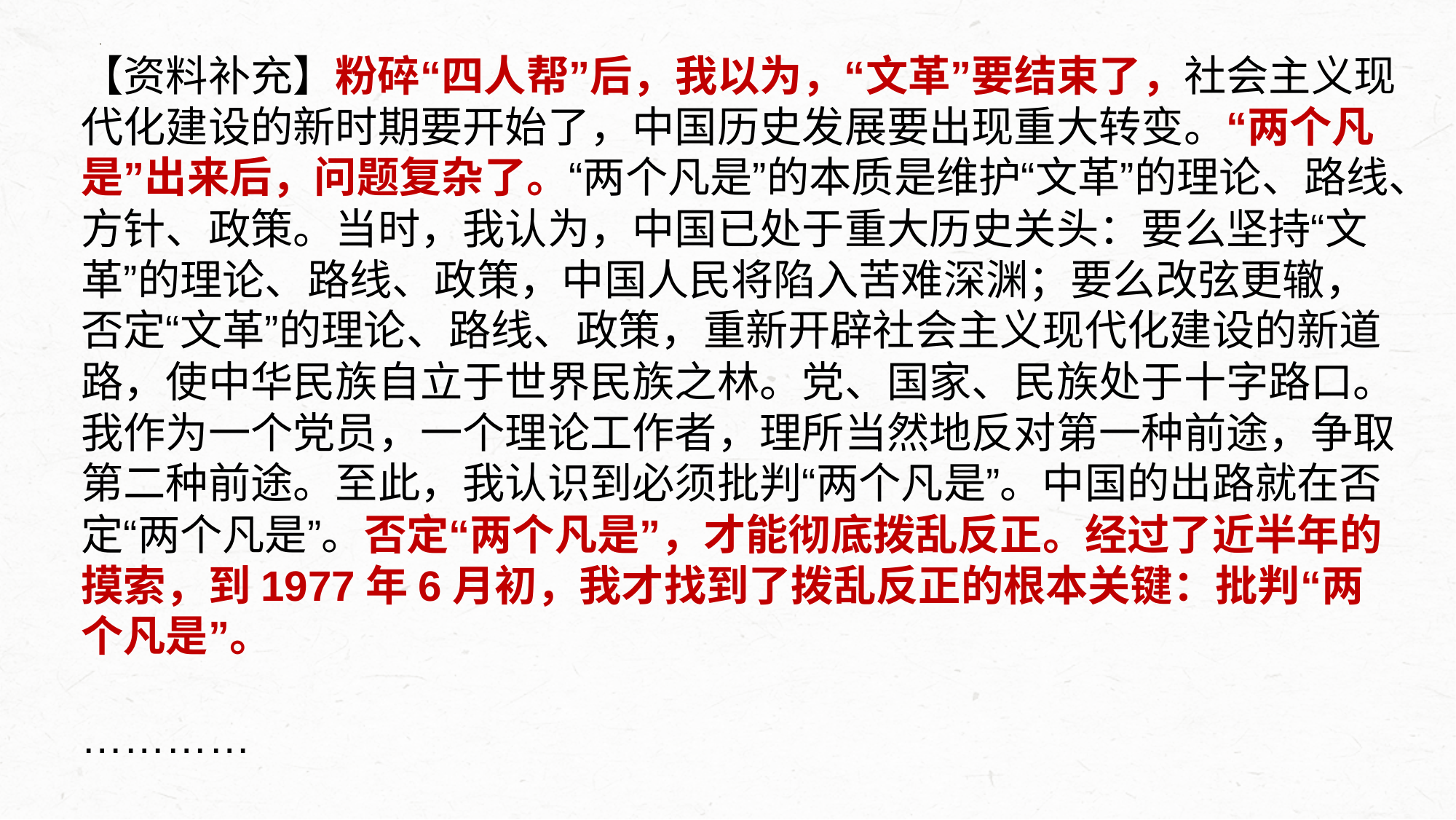

【资料补充】粉碎“四人帮”后，我以为，“文革”要结束了，社会主义现代化建设的新时期要开始了，中国历史发展要出现重大转变。“两个凡是”出来后，问题复杂了。“两个凡是”的本质是维护“文革”的理论、路线、方针、政策。当时，我认为，中国已处于重大历史关头：要么坚持“文革”的理论、路线、政策，中国人民将陷入苦难深渊；要么改弦更辙，否定“文革”的理论、路线、政策，重新开辟社会主义现代化建设的新道路，使中华民族自立于世界民族之林。党、国家、民族处于十字路口。我作为一个党员，一个理论工作者，理所当然地反对第一种前途，争取第二种前途。至此，我认识到必须批判“两个凡是”。中国的出路就在否定“两个凡是”。否定“两个凡是”，才能彻底拨乱反正。经过了近半年的摸索，到1977年6月初，我才找到了拨乱反正的根本关键：批判“两个凡是”。

…………